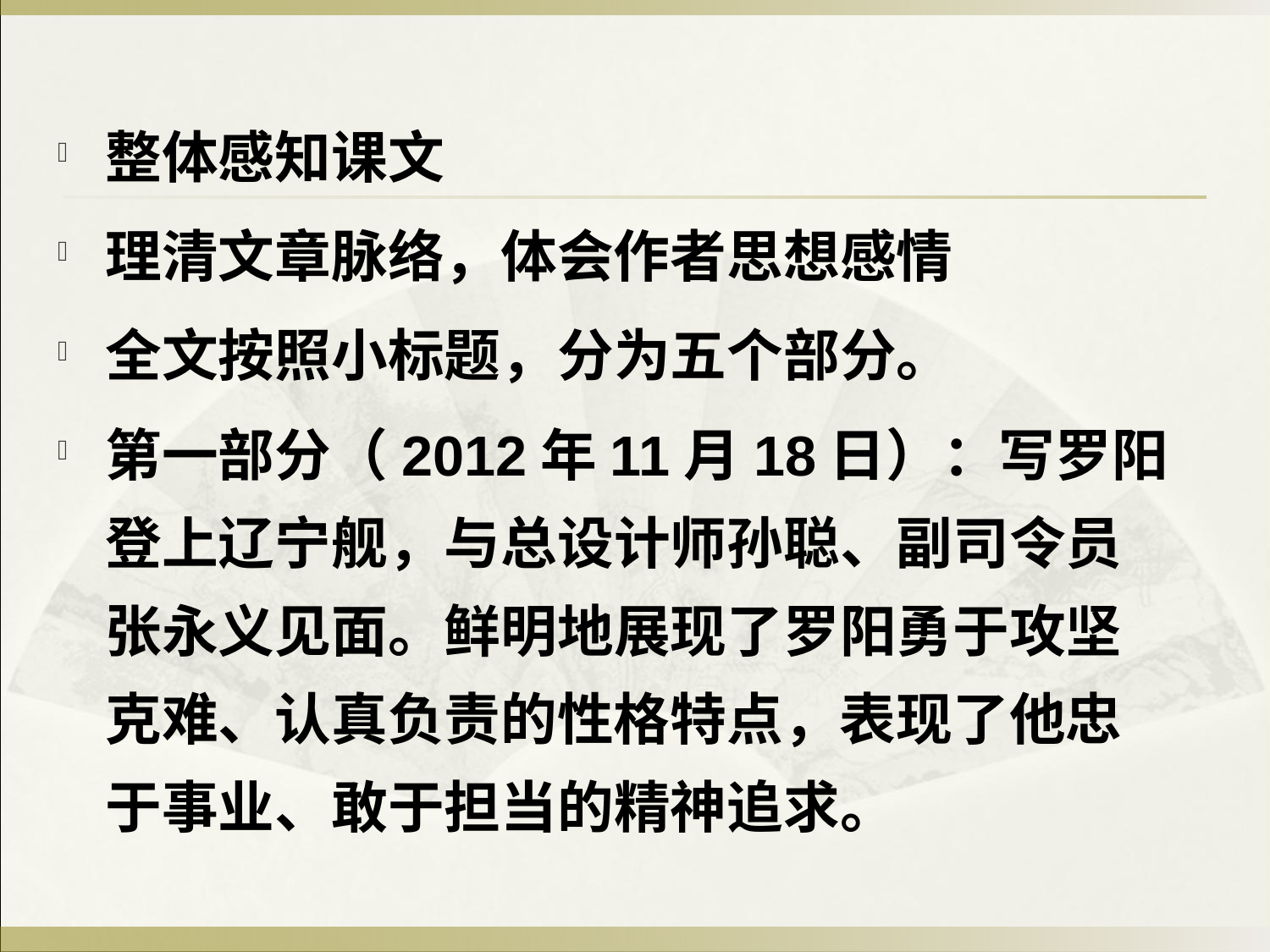

整体感知课文
理清文章脉络，体会作者思想感情
全文按照小标题，分为五个部分。
第一部分（2012年11月18日）：写罗阳登上辽宁舰，与总设计师孙聪、副司令员张永义见面。鲜明地展现了罗阳勇于攻坚克难、认真负责的性格特点，表现了他忠于事业、敢于担当的精神追求。